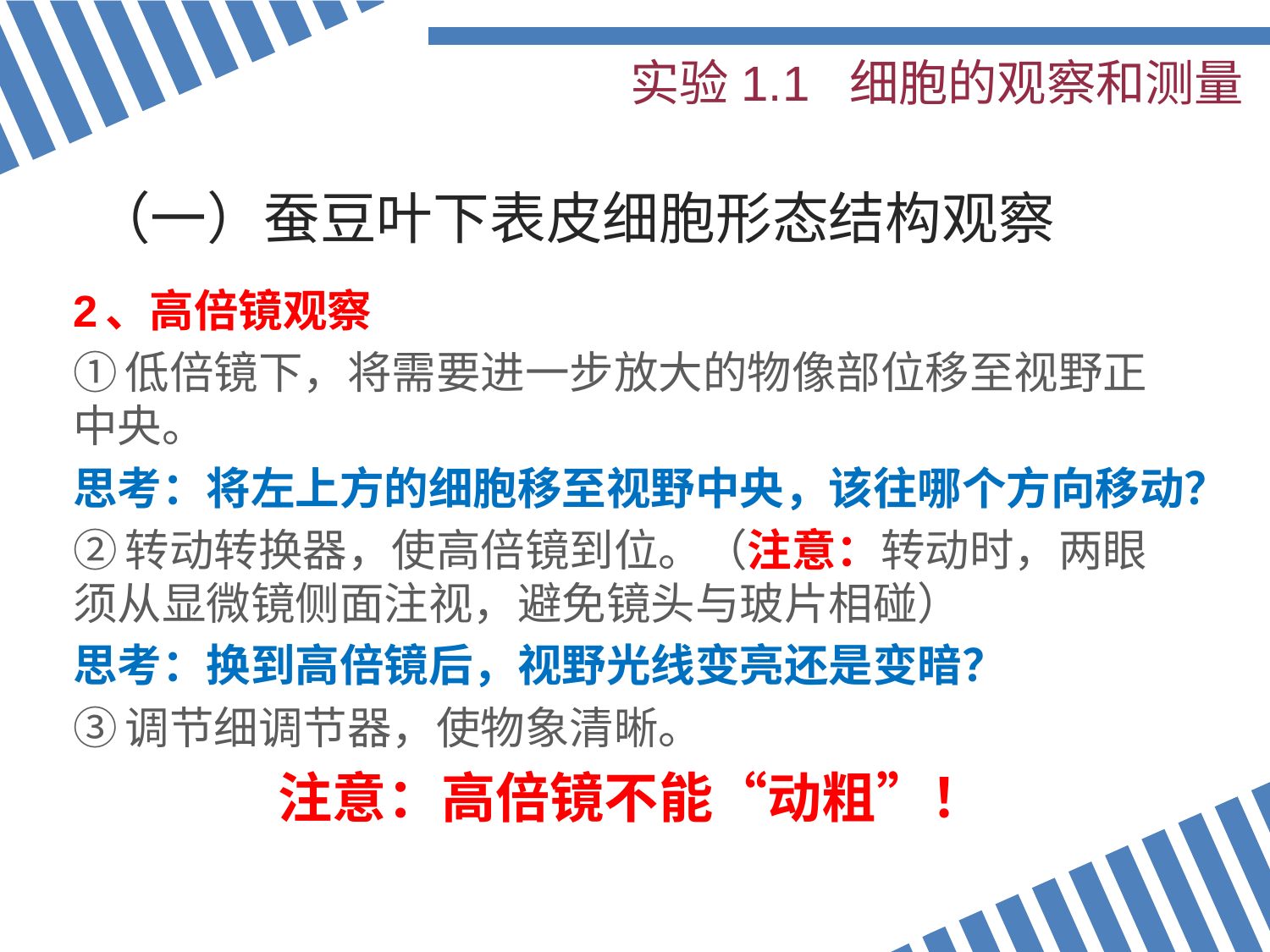

# 实验1.1  细胞的观察和测量
（一）蚕豆叶下表皮细胞形态结构观察
2、高倍镜观察
①低倍镜下，将需要进一步放大的物像部位移至视野正中央。
思考：将左上方的细胞移至视野中央，该往哪个方向移动？
②转动转换器，使高倍镜到位。（注意：转动时，两眼须从显微镜侧面注视，避免镜头与玻片相碰）
思考：换到高倍镜后，视野光线变亮还是变暗？
③调节细调节器，使物象清晰。
注意：高倍镜不能“动粗”！